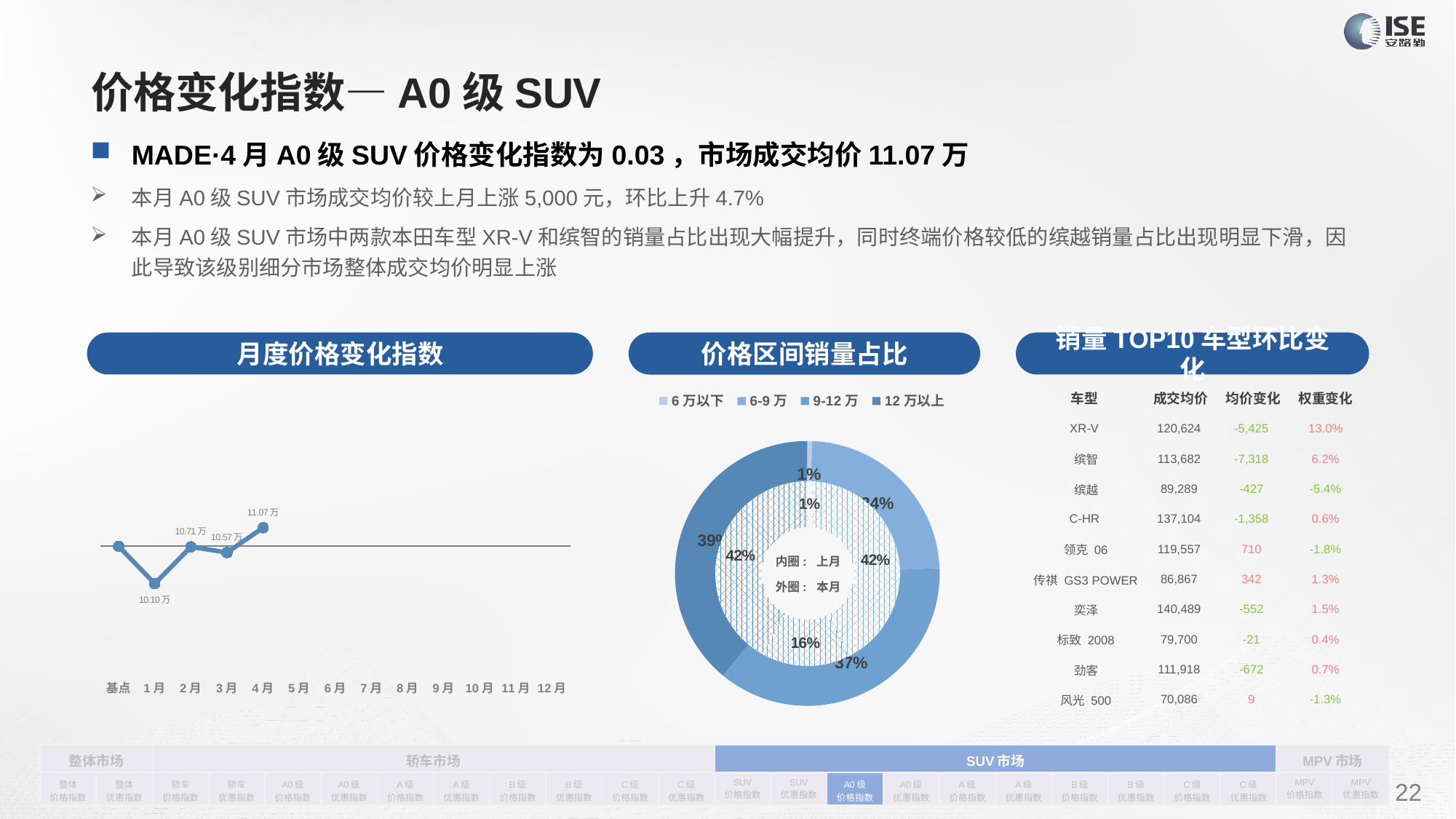

# 价格变化指数—A0级SUV
MADE·4月A0级SUV价格变化指数为0.03，市场成交均价11.07万
本月A0级SUV市场成交均价较上月上涨5,000元，环比上升4.7%
本月A0级SUV市场中两款本田车型XR-V和缤智的销量占比出现大幅提升，同时终端价格较低的缤越销量占比出现明显下滑，因此导致该级别细分市场整体成交均价明显上涨
月度价格变化指数

销量TOP10车型环比变化

价格区间销量占比

| 车型 | 成交均价 | 均价变化 | 权重变化 |
| --- | --- | --- | --- |
| XR-V | 120,624 | -5,425 | 13.0% |
| 缤智 | 113,682 | -7,318 | 6.2% |
| 缤越 | 89,289 | -427 | -5.4% |
| C-HR | 137,104 | -1,358 | 0.6% |
| 领克 06 | 119,557 | 710 | -1.8% |
| 传祺 GS3 POWER | 86,867 | 342 | 1.3% |
| 奕泽 | 140,489 | -552 | 1.5% |
| 标致 2008 | 79,700 | -21 | 0.4% |
| 劲客 | 111,918 | -672 | 0.7% |
| 风光 500 | 70,086 | 9 | -1.3% |

### Chart

| Category | 销量 |
|---|---|
| 6万以下 | 233.0 |
| 6-9万 | 9168.0 |
| 9-12万 | 14141.0 |
| 12万以上 | 15041.0 |

### Chart

| Category | Y2022 |
|---|---|
| 基点 | 0.0 |
| 1月 | -0.06 |
| 2月 | -0.0008625045441041923 |
| 3月 | -0.01 |
| 4月 | 0.03 |
| 5月 | None |
| 6月 | None |
| 7月 | None |
| 8月 | None |
| 9月 | None |
| 10月 | None |
| 11月 | None |
| 12月 | None |

### Chart

| Category | 销量 |
|---|---|
| 6万以下 | 579.0 |
| 6-9万 | 25604.0 |
| 9-12万 | 9509.0 |
| 12万以上 | 25598.0 |
内圈:  上月
外圈:  本月
| 整体市场 |  | 轿车市场 |  |  |  |  |  |  |  |  |  | SUV市场 |  |  |  |  |  |  |  |  |  | MPV市场 |  |
| --- | --- | --- | --- | --- | --- | --- | --- | --- | --- | --- | --- | --- | --- | --- | --- | --- | --- | --- | --- | --- | --- | --- | --- |
| 整体 价格指数 | 整体 优惠指数 | 轿车 价格指数 | 轿车 优惠指数 | A0级 价格指数 | A0级 优惠指数 | A级 价格指数 | A级 优惠指数 | B级 价格指数 | B级 优惠指数 | C级 价格指数 | C级 优惠指数 | SUV 价格指数 | SUV 优惠指数 | A0级 价格指数 | A0级 优惠指数 | A级 价格指数 | A级 优惠指数 | B级 价格指数 | B级 优惠指数 | C级 价格指数 | C级 优惠指数 | MPV 价格指数 | MPV 优惠指数 |
请在插入菜单—页眉和页脚中修改此 文本
22